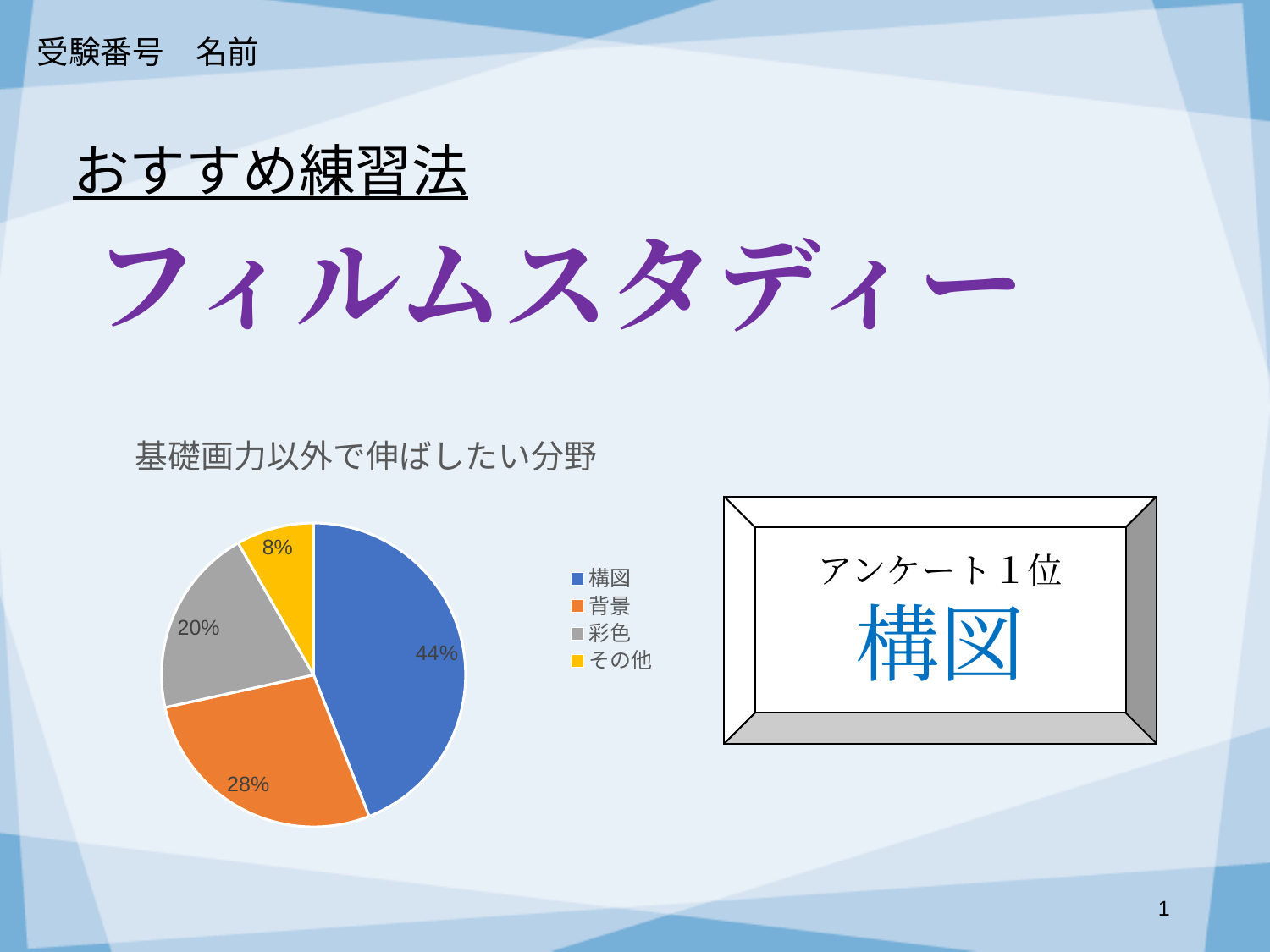

受験番号　名前
おすすめ練習法
フィルムスタディー

### Chart: 基礎画力以外で伸ばしたい分野

| Category | 回答数 |
|---|---|
| 構図 | 48.0 |
| 背景 | 30.0 |
| 彩色 | 22.0 |
| その他 | 9.0 |
アンケート１位
構図
1